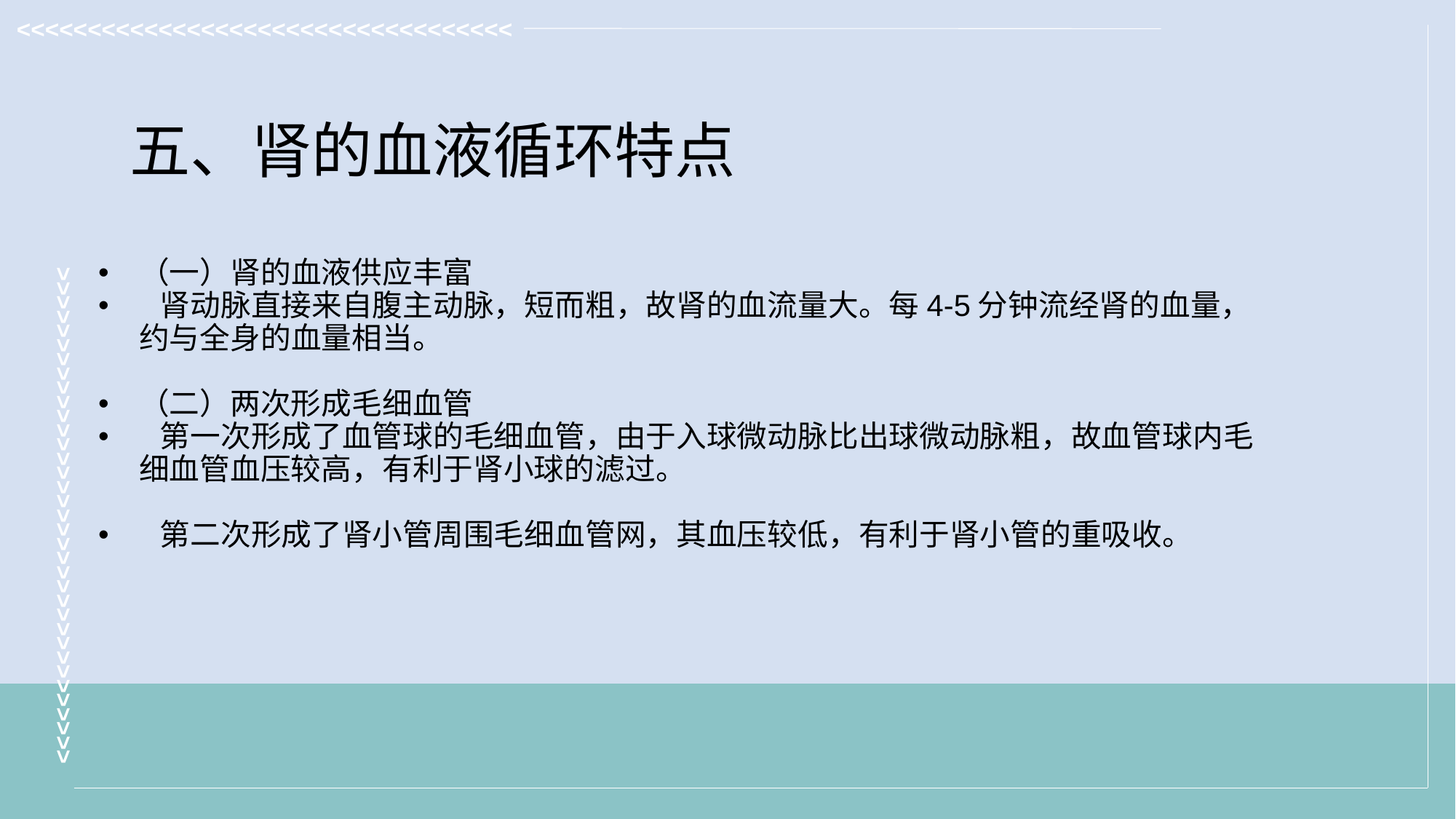

五、肾的血液循环特点

（一）肾的血液供应丰富
  肾动脉直接来自腹主动脉，短而粗，故肾的血流量大。每4-5分钟流经肾的血量，约与全身的血量相当。

（二）两次形成毛细血管
  第一次形成了血管球的毛细血管，由于入球微动脉比出球微动脉粗，故血管球内毛细血管血压较高，有利于肾小球的滤过。

  第二次形成了肾小管周围毛细血管网，其血压较低，有利于肾小管的重吸收。